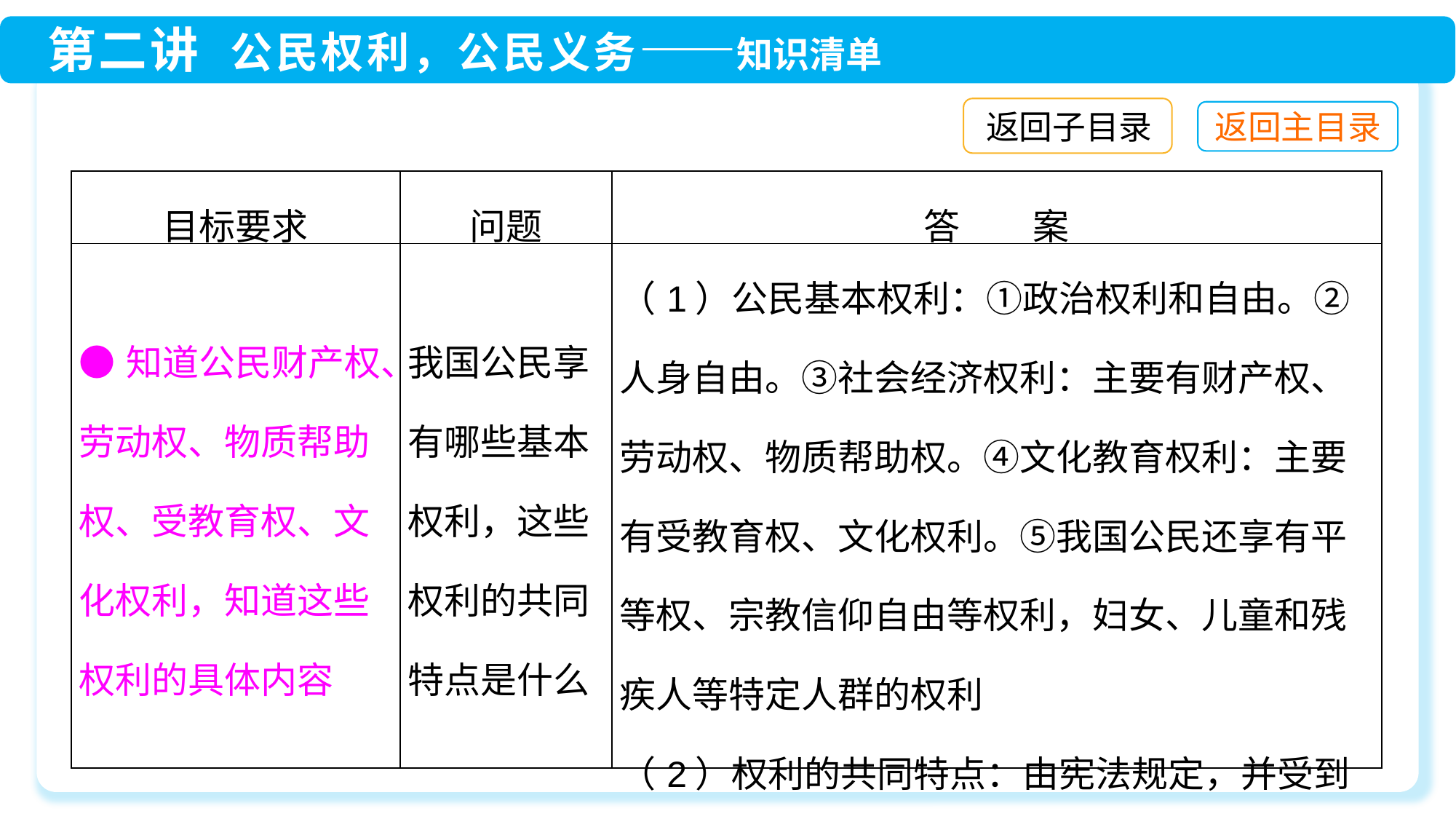

返回子目录
| 目标要求 | 问题 | 答　　案 |
| --- | --- | --- |
| ●知道公民财产权、劳动权、物质帮助权、受教育权、文化权利，知道这些权利的具体内容 | 我国公民享有哪些基本权利，这些权利的共同特点是什么 | （1）公民基本权利：①政治权利和自由。②人身自由。③社会经济权利：主要有财产权、劳动权、物质帮助权。④文化教育权利：主要有受教育权、文化权利。⑤我国公民还享有平等权、宗教信仰自由等权利，妇女、儿童和残疾人等特定人群的权利 （2）权利的共同特点：由宪法规定，并受到宪法和法律保障 |